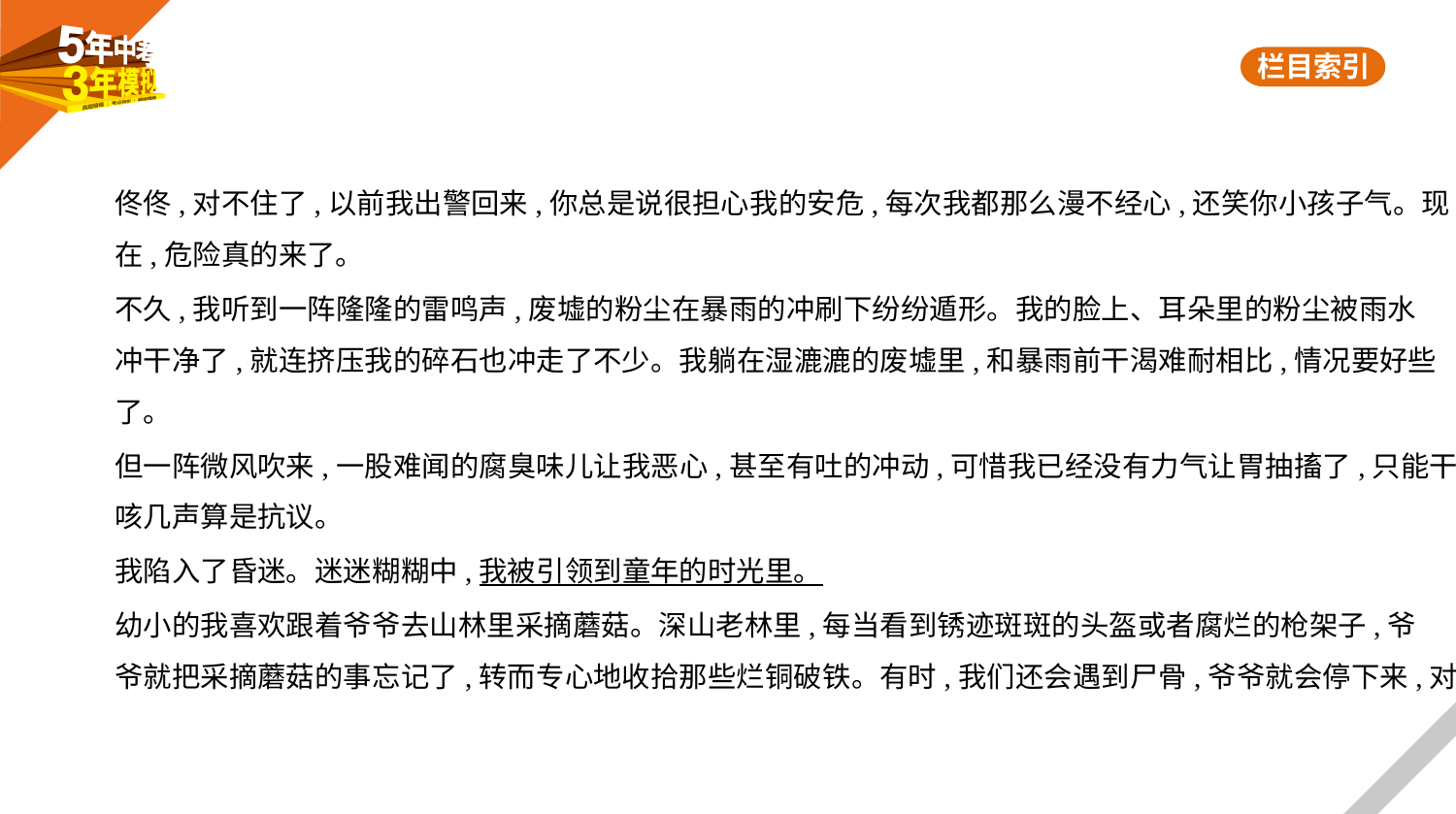

佟佟,对不住了,以前我出警回来,你总是说很担心我的安危,每次我都那么漫不经心,还笑你小孩子气。现
在,危险真的来了。
不久,我听到一阵隆隆的雷鸣声,废墟的粉尘在暴雨的冲刷下纷纷遁形。我的脸上、耳朵里的粉尘被雨水
冲干净了,就连挤压我的碎石也冲走了不少。我躺在湿漉漉的废墟里,和暴雨前干渴难耐相比,情况要好些
了。
但一阵微风吹来,一股难闻的腐臭味儿让我恶心,甚至有吐的冲动,可惜我已经没有力气让胃抽搐了,只能干
咳几声算是抗议。
我陷入了昏迷。迷迷糊糊中,我被引领到童年的时光里。
幼小的我喜欢跟着爷爷去山林里采摘蘑菇。深山老林里,每当看到锈迹斑斑的头盔或者腐烂的枪架子,爷
爷就把采摘蘑菇的事忘记了,转而专心地收拾那些烂铜破铁。有时,我们还会遇到尸骨,爷爷就会停下来,对